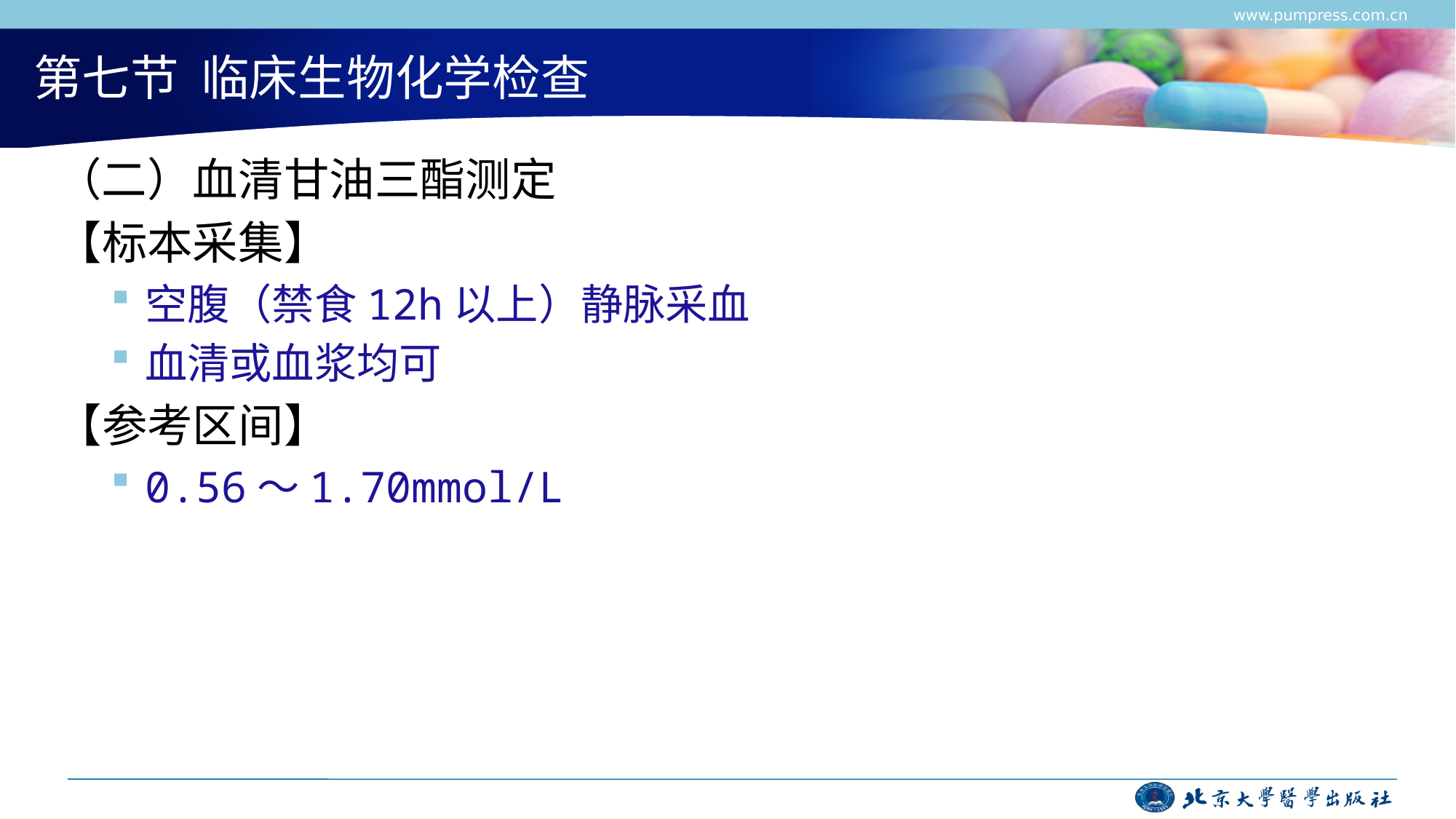

www.pumpress.com.cn
# 第七节  临床生物化学检查
（二）血清甘油三酯测定
【标本采集】
空腹（禁食12h以上）静脉采血
血清或血浆均可
【参考区间】
0.56～1.70mmol/L